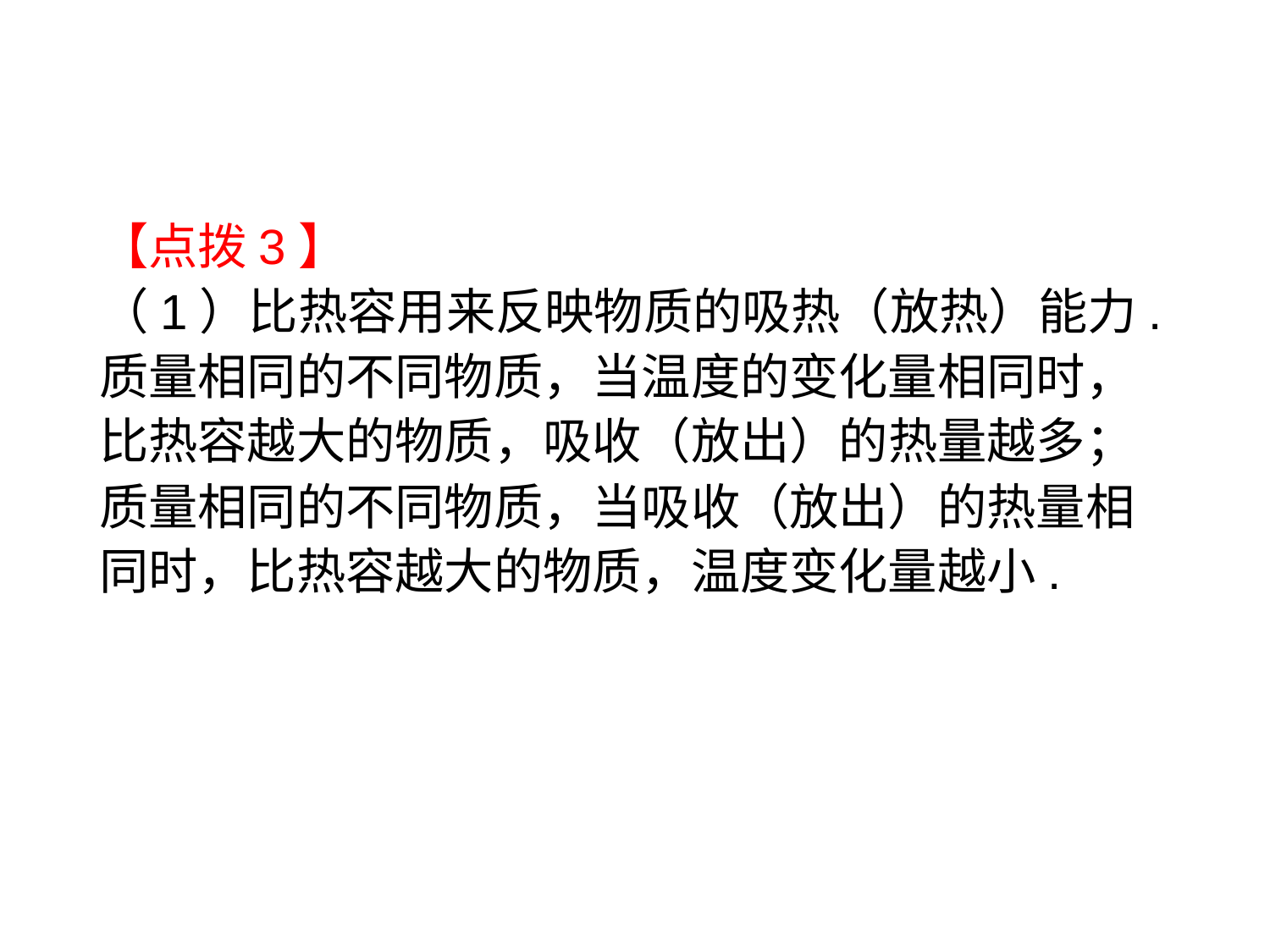

【点拨3】
（1）比热容用来反映物质的吸热（放热）能力. 质量相同的不同物质，当温度的变化量相同时，比热容越大的物质，吸收（放出）的热量越多；质量相同的不同物质，当吸收（放出）的热量相同时，比热容越大的物质，温度变化量越小.